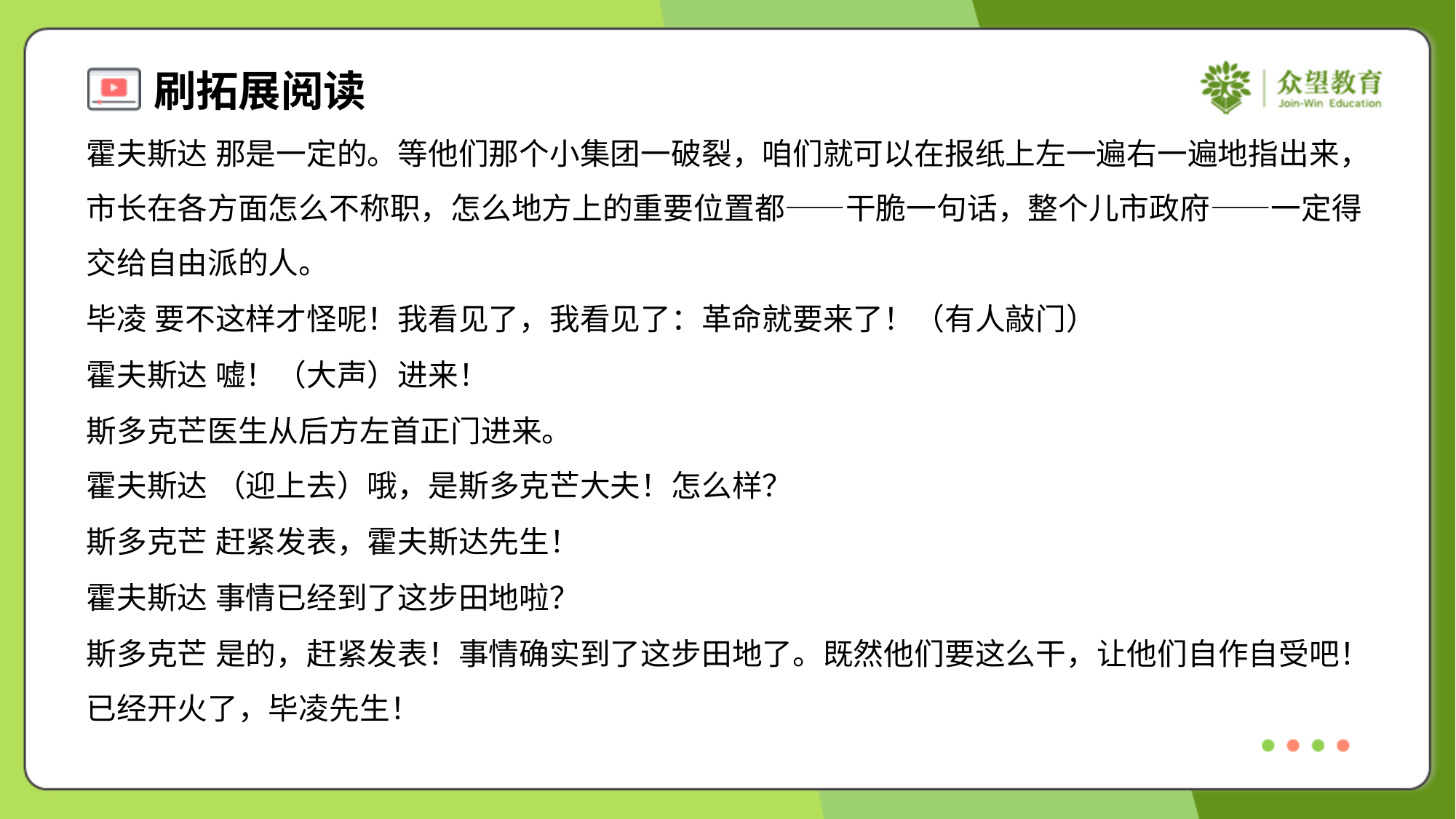

霍夫斯达 那是一定的。等他们那个小集团一破裂，咱们就可以在报纸上左一遍右一遍地指出来，
市长在各方面怎么不称职，怎么地方上的重要位置都——干脆一句话，整个儿市政府——一定得
交给自由派的人。
毕凌 要不这样才怪呢！我看见了，我看见了：革命就要来了！（有人敲门）
霍夫斯达 嘘！（大声）进来！
斯多克芒医生从后方左首正门进来。
霍夫斯达 （迎上去）哦，是斯多克芒大夫！怎么样？
斯多克芒 赶紧发表，霍夫斯达先生！
霍夫斯达 事情已经到了这步田地啦？
斯多克芒 是的，赶紧发表！事情确实到了这步田地了。既然他们要这么干，让他们自作自受吧！
已经开火了，毕凌先生！